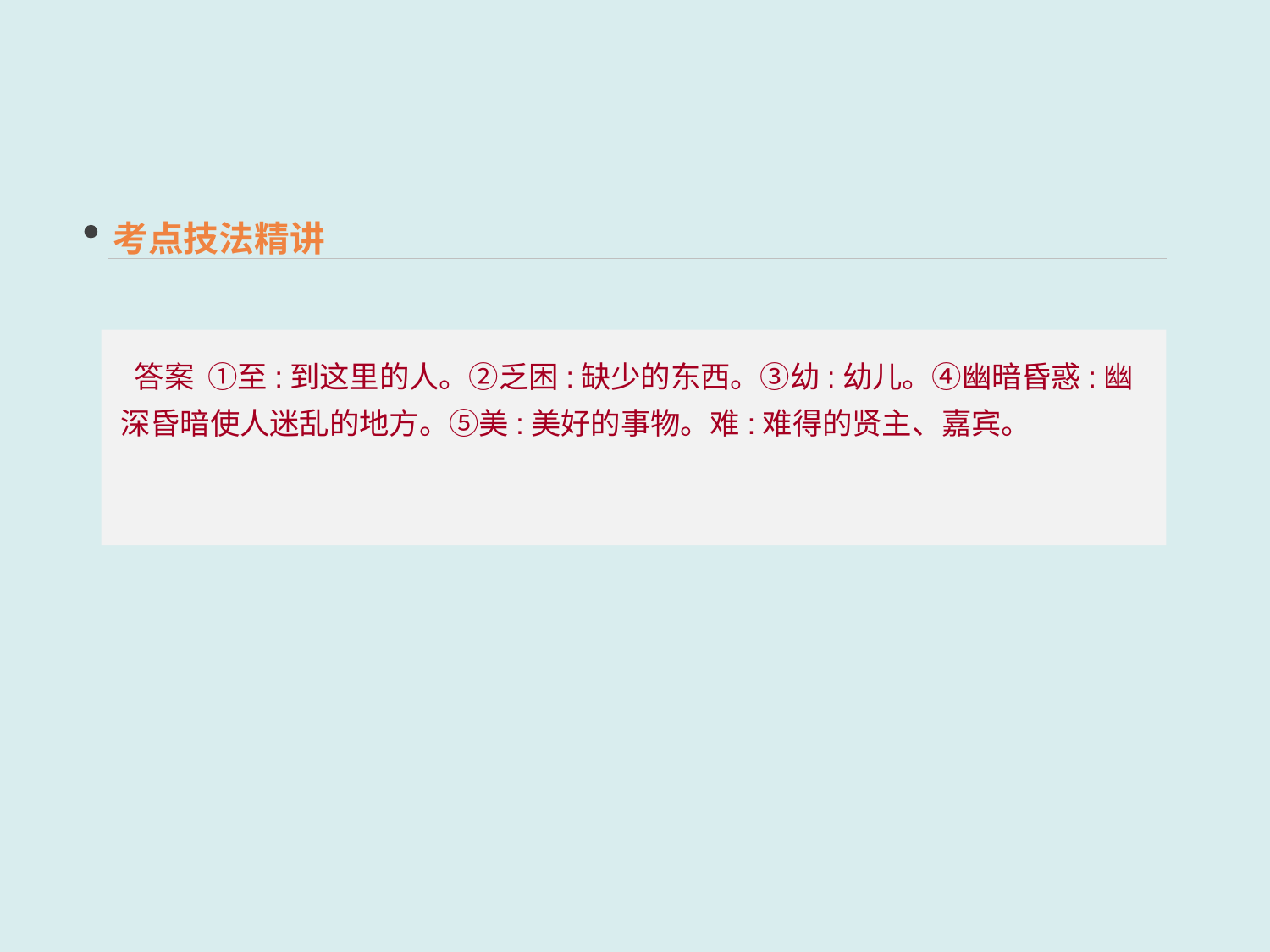

考点技法精讲

 答案  ①至:到这里的人。②乏困:缺少的东西。③幼:幼儿。④幽暗昏惑:幽深昏暗使人迷乱的地方。⑤美:美好的事物。难:难得的贤主、嘉宾。